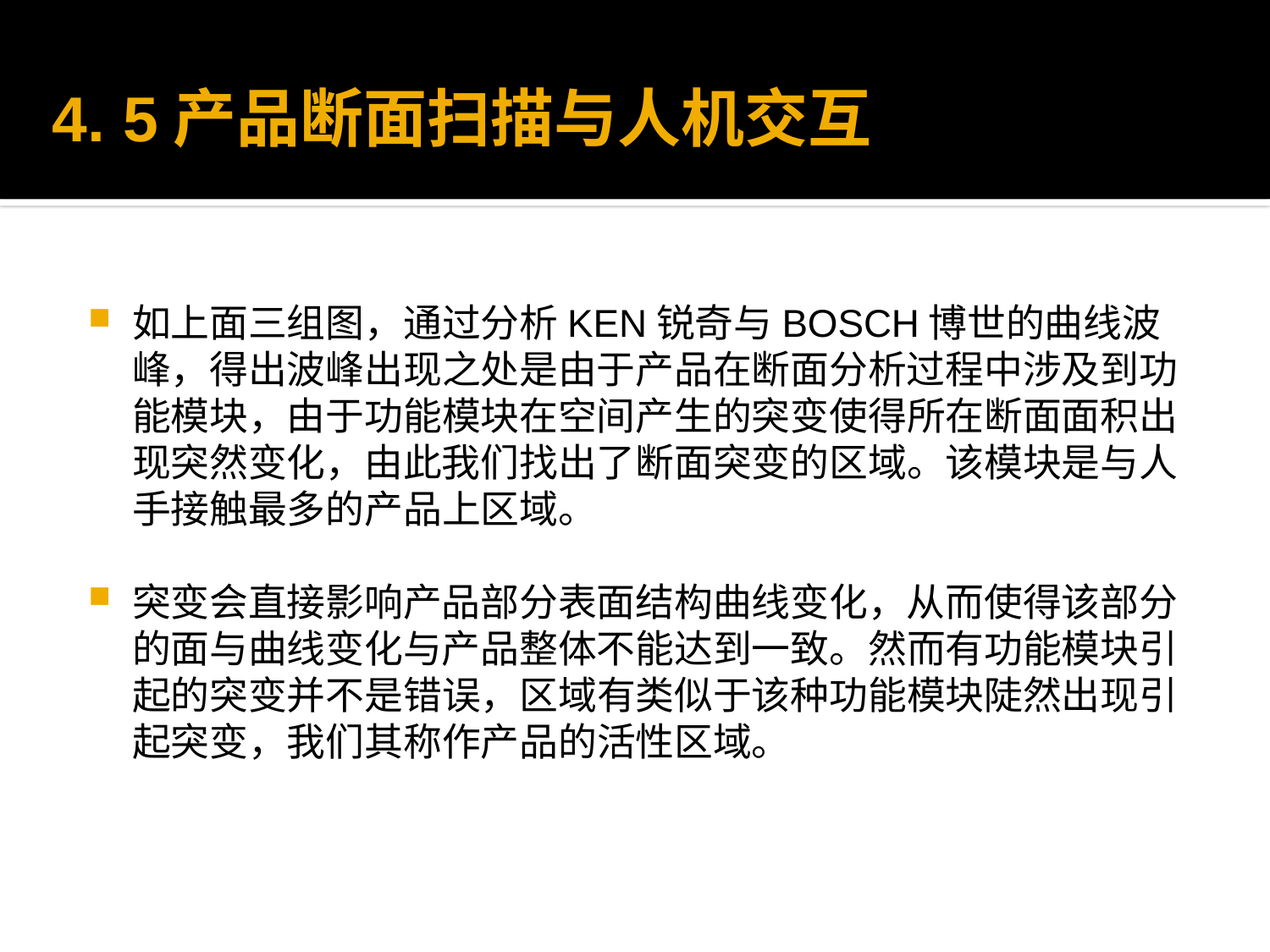

# 4. 5产品断面扫描与人机交互
如上面三组图，通过分析KEN锐奇与BOSCH博世的曲线波峰，得出波峰出现之处是由于产品在断面分析过程中涉及到功能模块，由于功能模块在空间产生的突变使得所在断面面积出现突然变化，由此我们找出了断面突变的区域。该模块是与人手接触最多的产品上区域。

突变会直接影响产品部分表面结构曲线变化，从而使得该部分的面与曲线变化与产品整体不能达到一致。然而有功能模块引起的突变并不是错误，区域有类似于该种功能模块陡然出现引起突变，我们其称作产品的活性区域。